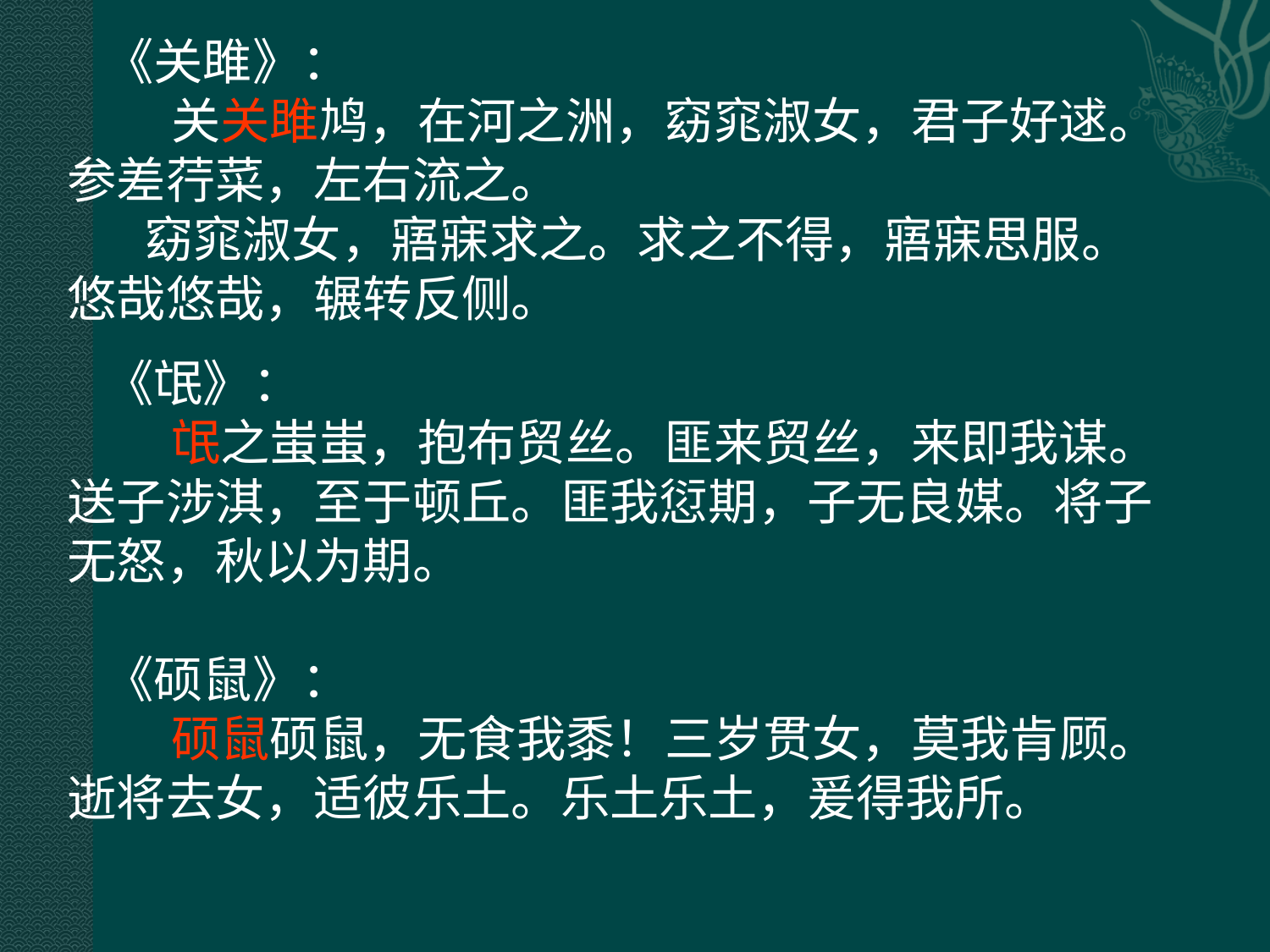

《关雎》：
     关关雎鸠，在河之洲，窈窕淑女，君子好逑。参差荇菜，左右流之。 
       窈窕淑女，寤寐求之。求之不得，寤寐思服。悠哉悠哉，辗转反侧。

《氓》：
     氓之蚩蚩，抱布贸丝。匪来贸丝，来即我谋。送子涉淇，至于顿丘。匪我愆期，子无良媒。将子无怒，秋以为期。

《硕鼠》：
     硕鼠硕鼠，无食我黍！三岁贯女，莫我肯顾。逝将去女，适彼乐土。乐土乐土，爰得我所。